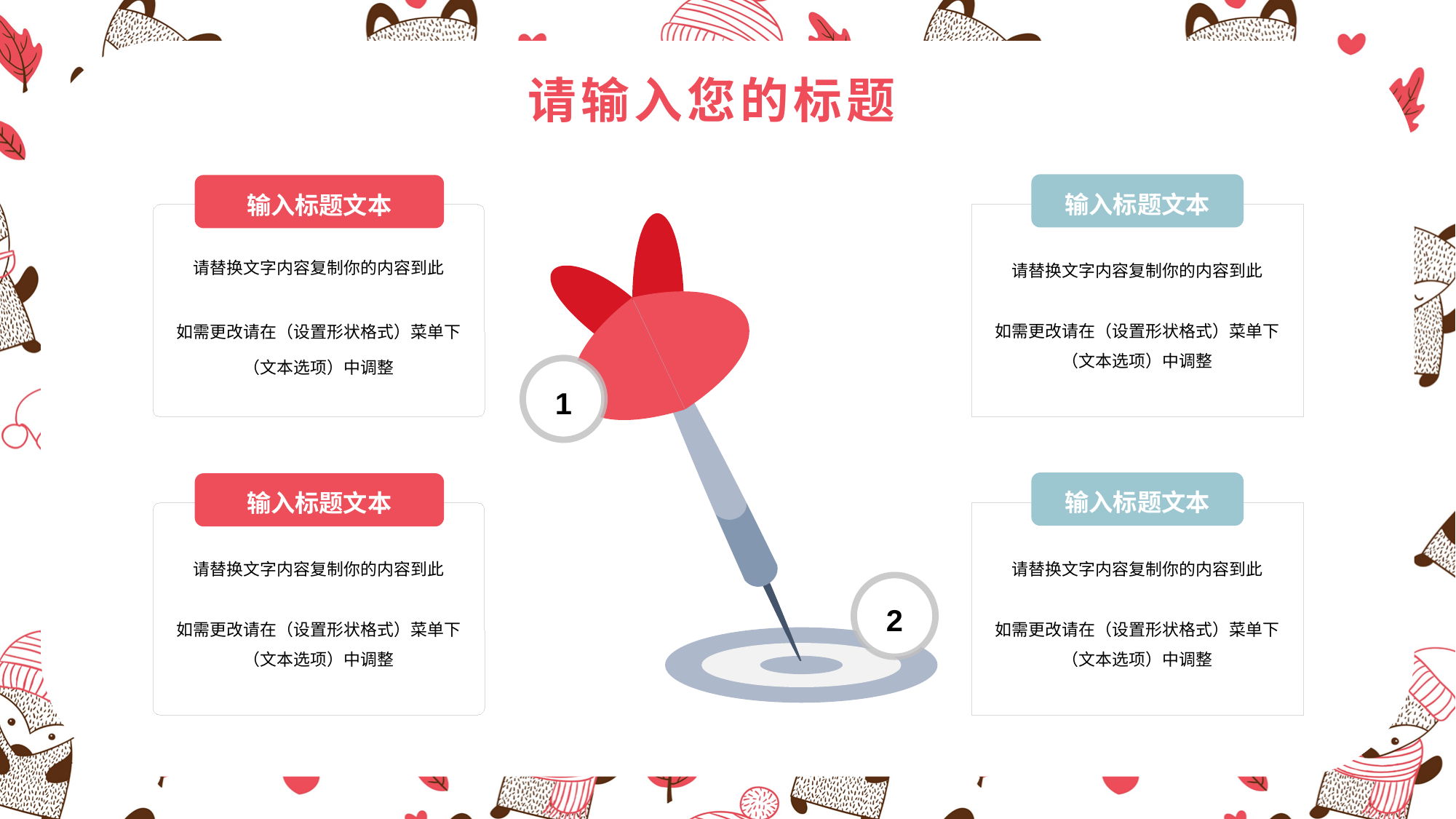

输入标题文本
请替换文字内容复制你的内容到此

如需更改请在（设置形状格式）菜单下
（文本选项）中调整
输入标题文本
请替换文字内容复制你的内容到此

如需更改请在（设置形状格式）菜单下
（文本选项）中调整

1
2
输入标题文本
请替换文字内容复制你的内容到此

如需更改请在（设置形状格式）菜单下
（文本选项）中调整
输入标题文本
请替换文字内容复制你的内容到此

如需更改请在（设置形状格式）菜单下
（文本选项）中调整